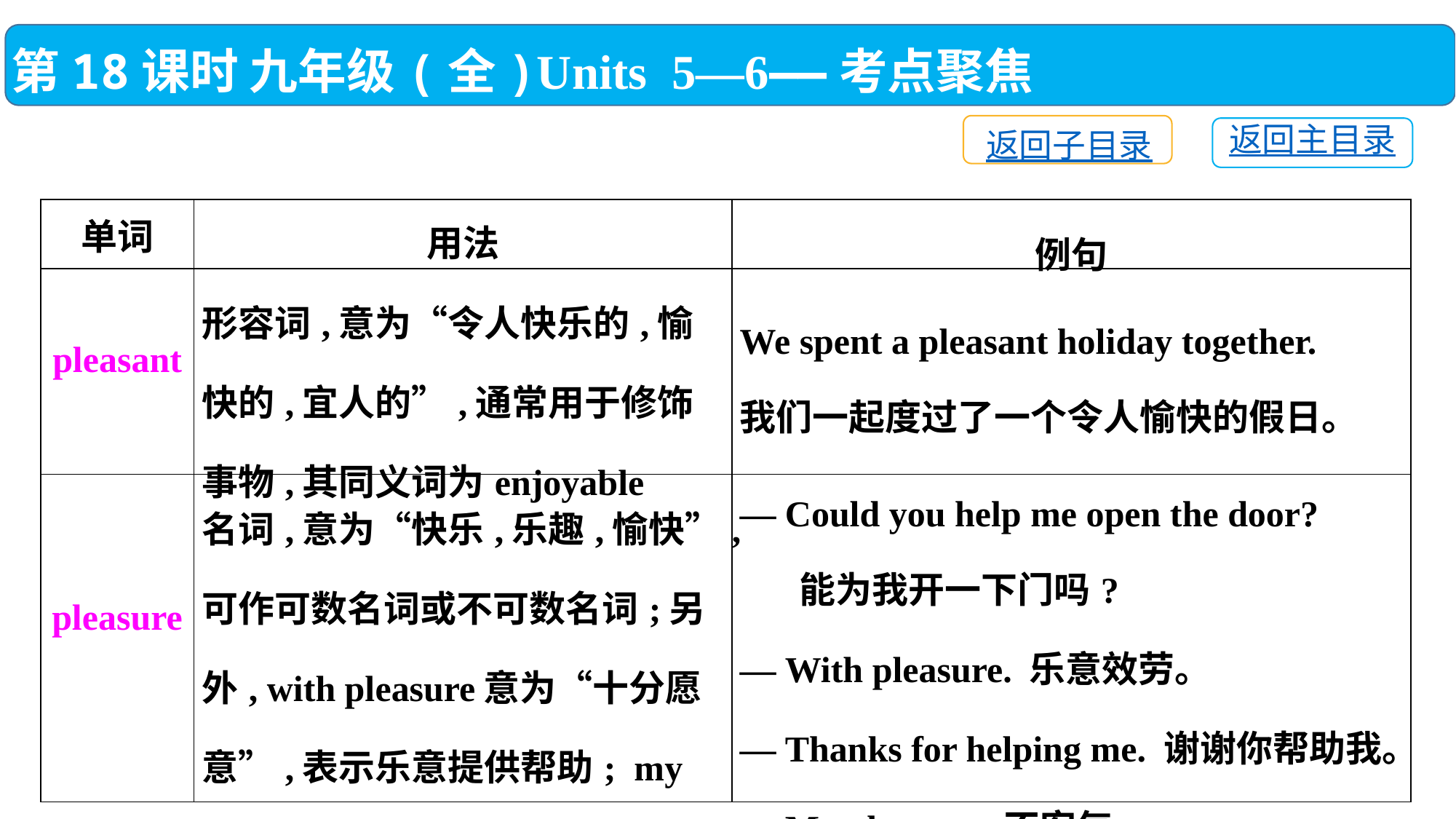

第18课时 九年级(全)Units  5—6——考点聚焦

返回子目录
返回主目录
| 单词 | 用法 | 例句 |
| --- | --- | --- |
| pleasant | 形容词,意为“令人快乐的,愉快的,宜人的”,通常用于修饰事物,其同义词为enjoyable | We spent a pleasant holiday together. 我们一起度过了一个令人愉快的假日。 |
| pleasure | 名词,意为“快乐,乐趣,愉快”,可作可数名词或不可数名词;另外, with pleasure意为“十分愿意”,表示乐意提供帮助; my pleasure是“不客气”的意思 | — Could you help me open the door? 能为我开一下门吗? — With pleasure. 乐意效劳。 — Thanks for helping me. 谢谢你帮助我。 — My pleasure. 不客气。 |